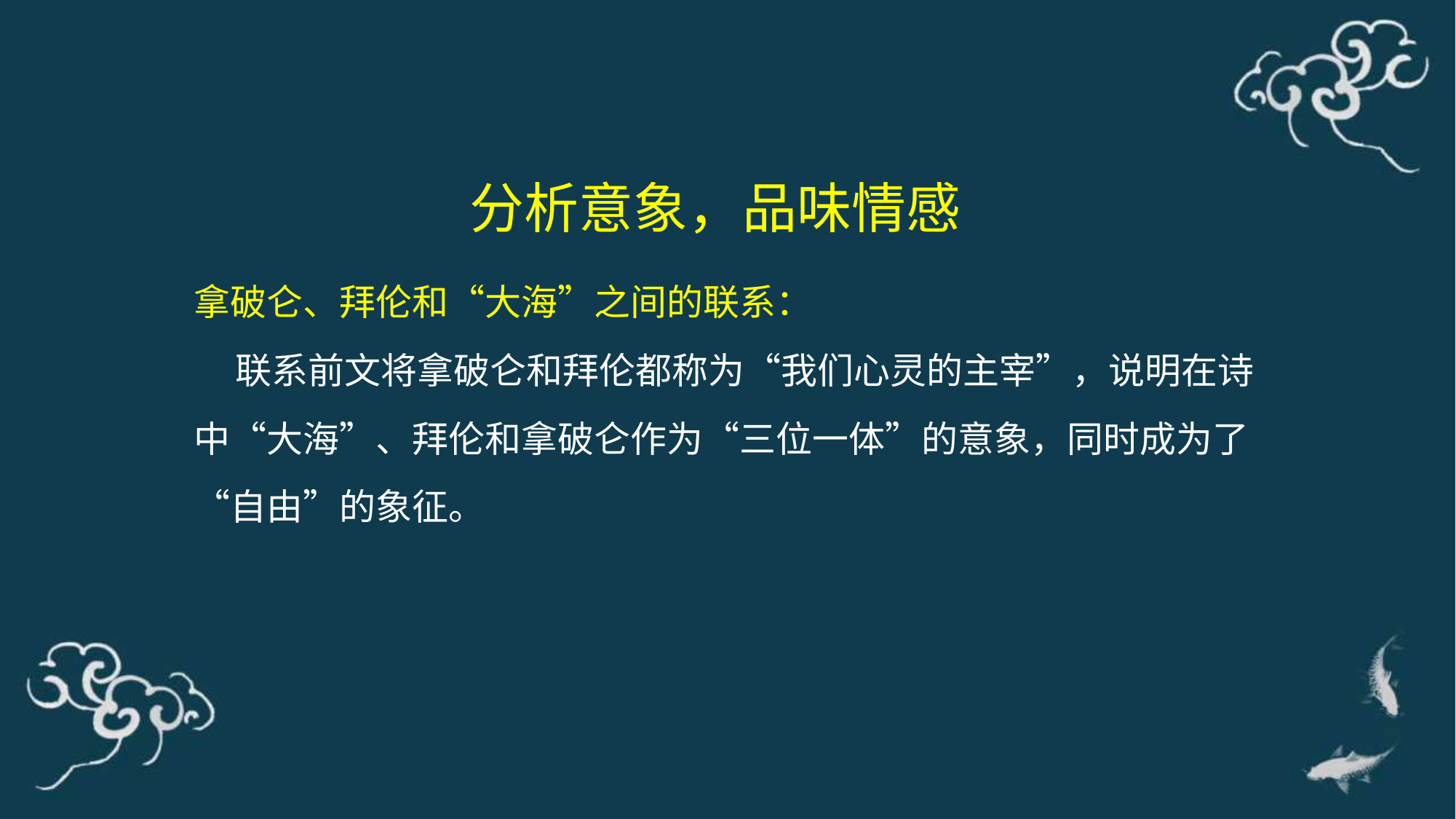

分析意象，品味情感
拿破仑、拜伦和“大海”之间的联系：
    联系前文将拿破仑和拜伦都称为“我们心灵的主宰”，说明在诗中“大海”、拜伦和拿破仑作为“三位一体”的意象，同时成为了“自由”的象征。